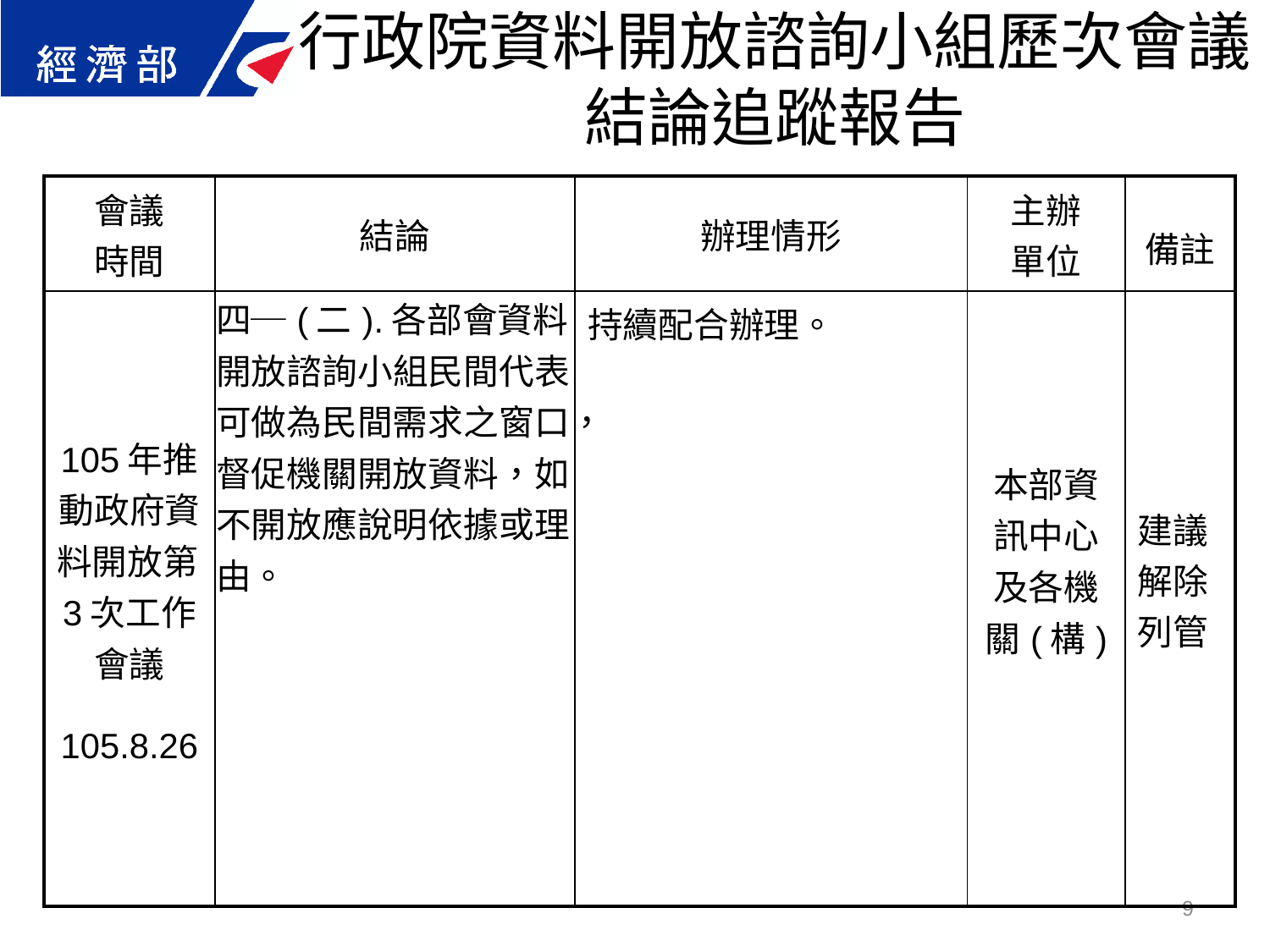

行政院資料開放諮詢小組歷次會議結論追蹤報告
| 會議 時間 | 結論 | 辦理情形 | 主辦 單位 | 備註 |
| --- | --- | --- | --- | --- |
| 105年推動政府資料開放第3次工作會議 105.8.26 | 四─(二).各部會資料開放諮詢小組民間代表可做為民間需求之窗口，督促機關開放資料，如不開放應說明依據或理由。 | 持續配合辦理。 | 本部資訊中心及各機關(構) | 建議解除列管 |
9